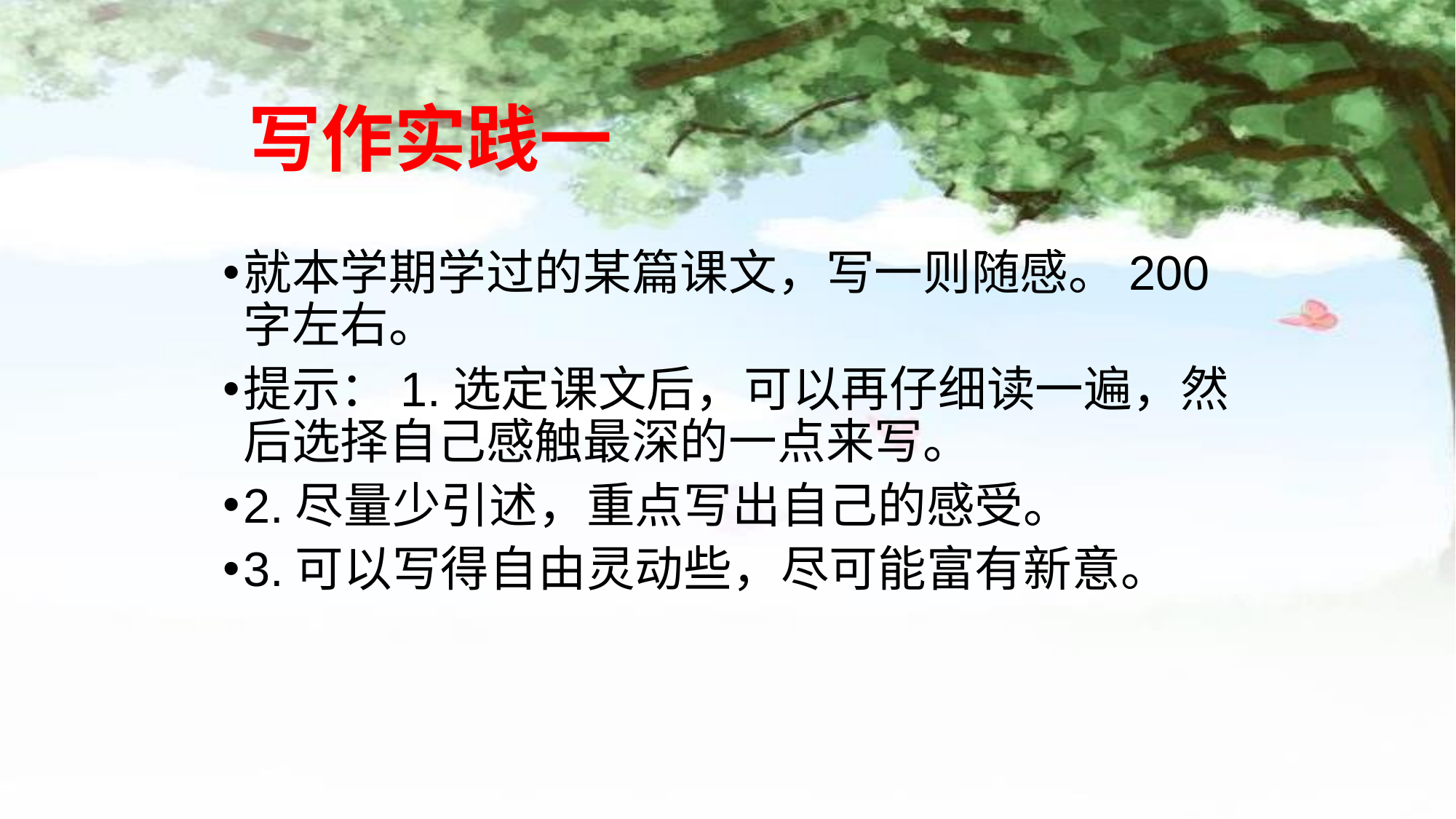

# 写作实践一
就本学期学过的某篇课文，写一则随感。200 字左右。
提示：1.选定课文后，可以再仔细读一遍，然后选择自己感触最深的一点来写。
2.尽量少引述，重点写出自己的感受。
3.可以写得自由灵动些，尽可能富有新意。